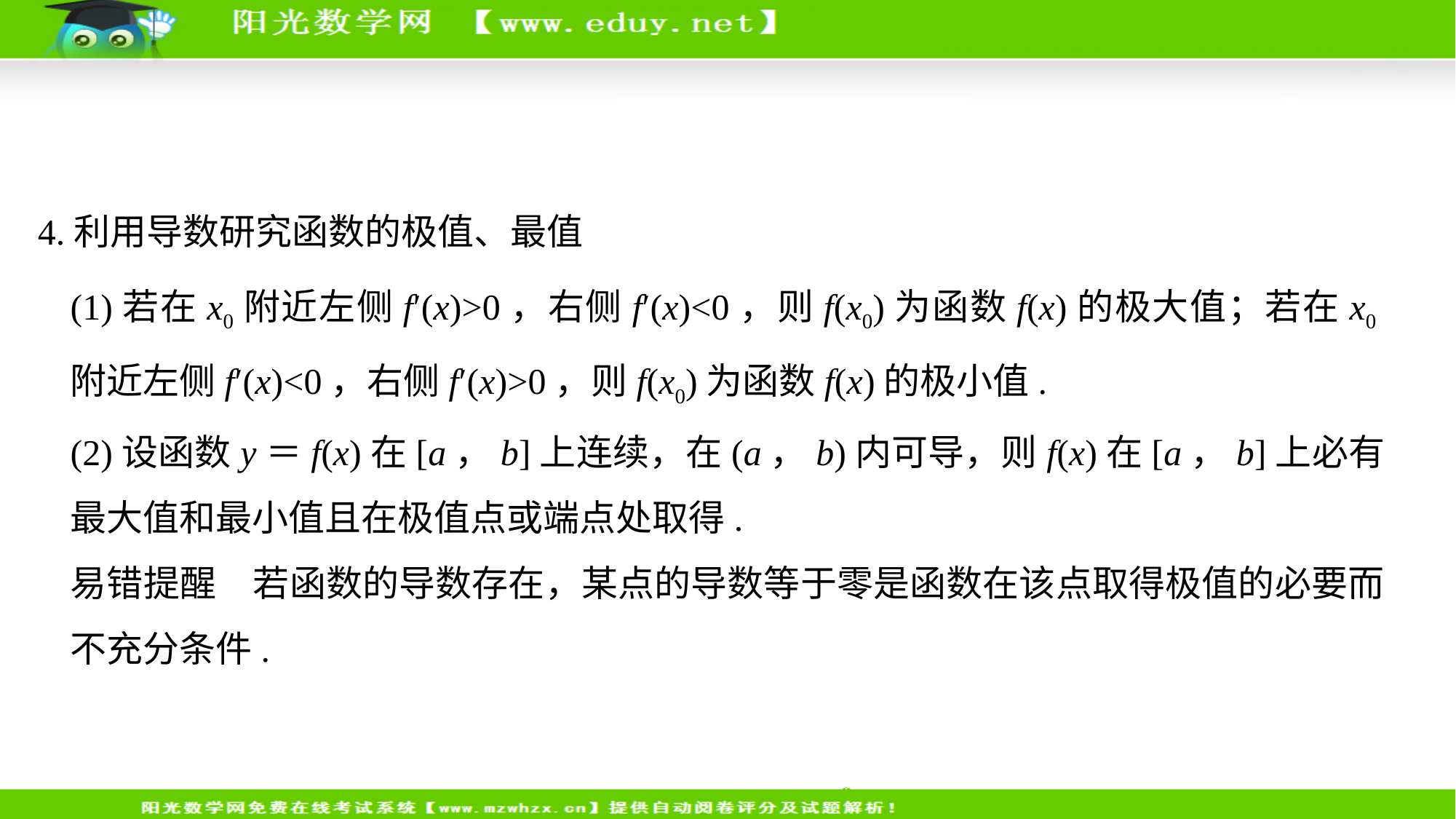

4.利用导数研究函数的极值、最值
(1)若在x0附近左侧f′(x)>0，右侧f′(x)<0，则f(x0)为函数f(x)的极大值；若在x0附近左侧f′(x)<0，右侧f′(x)>0，则f(x0)为函数f(x)的极小值.
(2)设函数y＝f(x)在[a，b]上连续，在(a，b)内可导，则f(x)在[a，b]上必有最大值和最小值且在极值点或端点处取得.
易错提醒　若函数的导数存在，某点的导数等于零是函数在该点取得极值的必要而不充分条件.